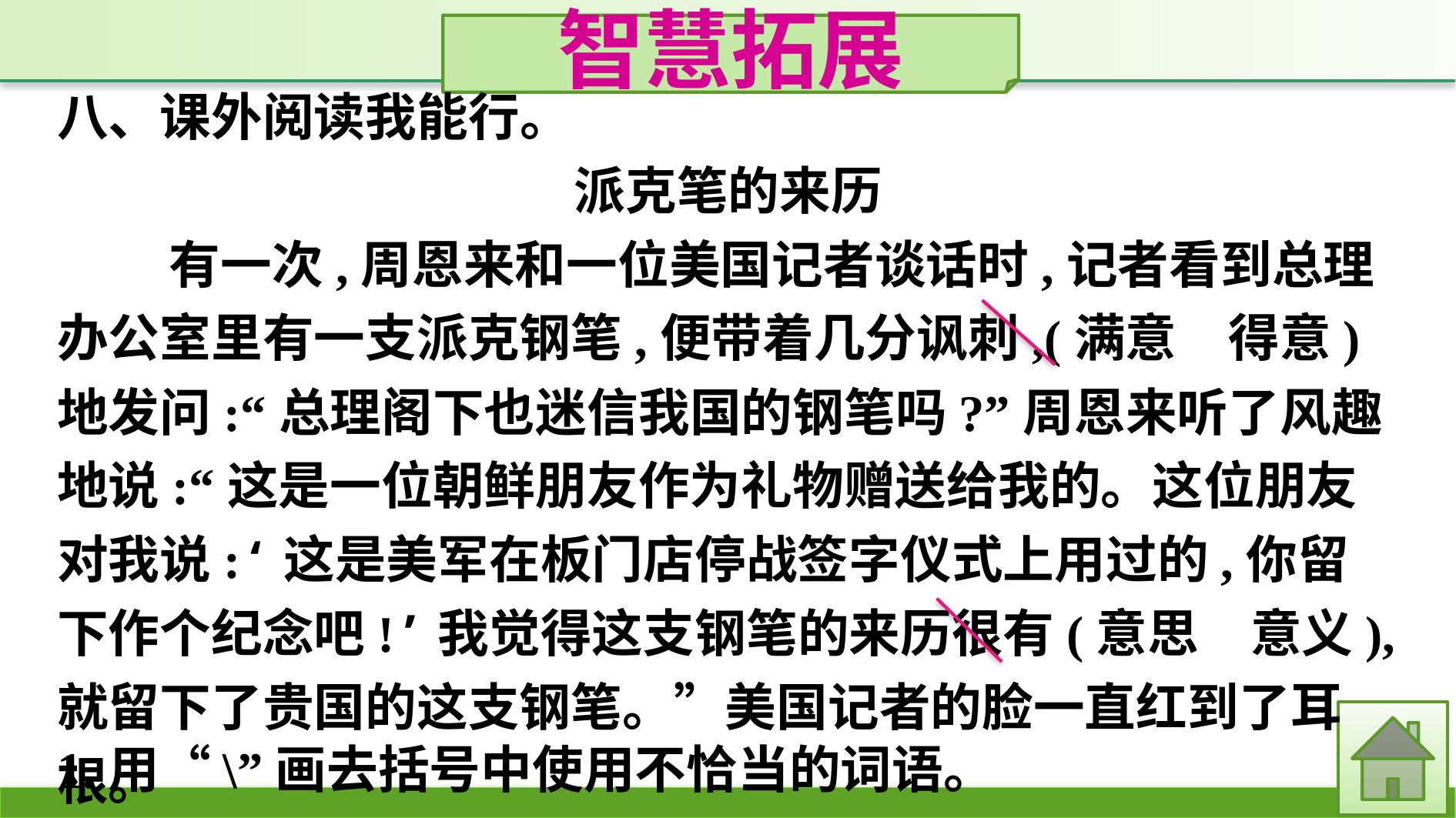

智慧拓展
八、课外阅读我能行。
派克笔的来历
有一次,周恩来和一位美国记者谈话时,记者看到总理办公室里有一支派克钢笔,便带着几分讽刺,(满意　得意)地发问:“总理阁下也迷信我国的钢笔吗?”周恩来听了风趣地说:“这是一位朝鲜朋友作为礼物赠送给我的。这位朋友对我说:‘这是美军在板门店停战签字仪式上用过的,你留下作个纪念吧!’我觉得这支钢笔的来历很有(意思　意义),就留下了贵国的这支钢笔。”美国记者的脸一直红到了耳根。
1.用“\”画去括号中使用不恰当的词语。